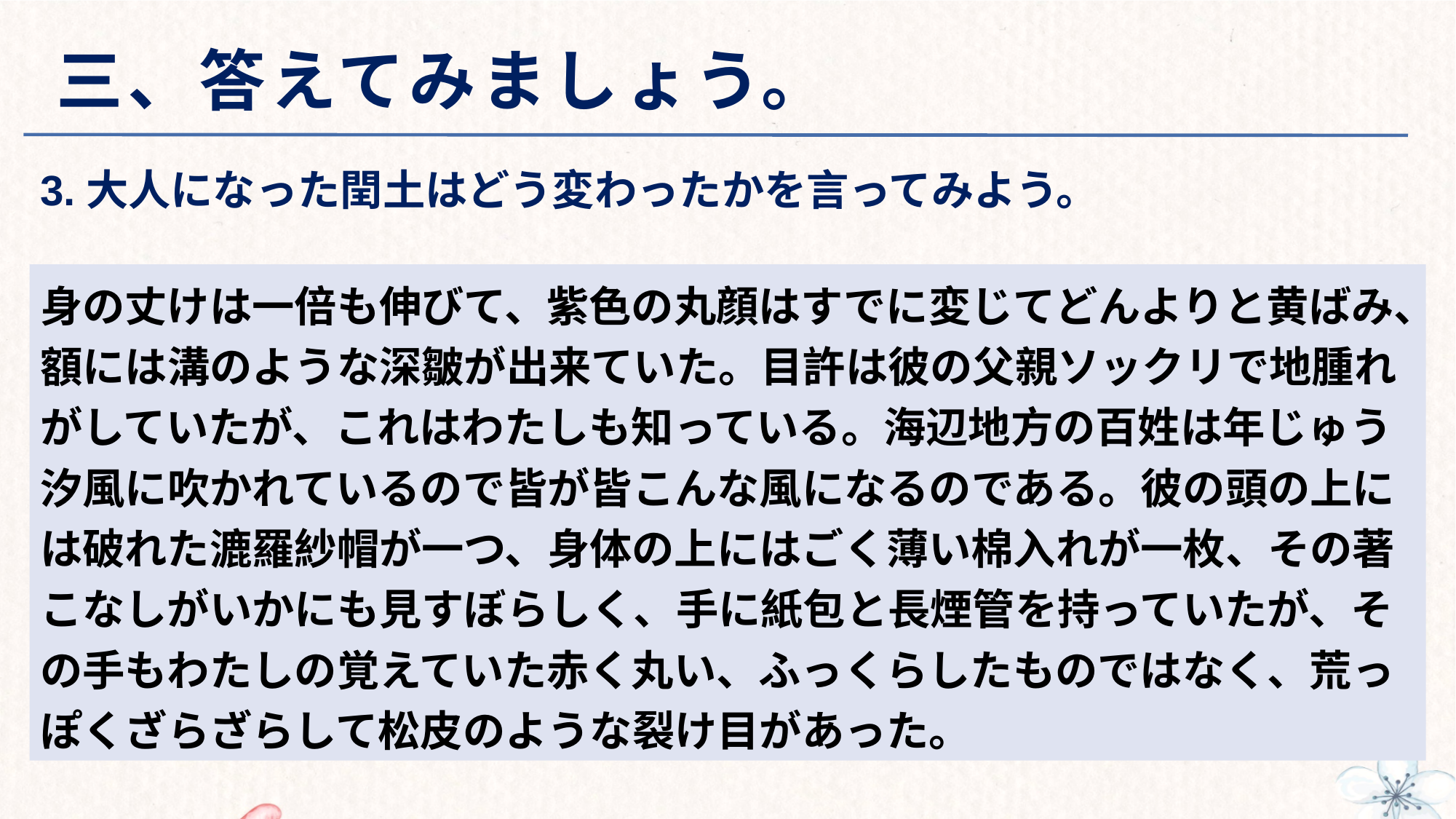

# 三、答えてみましょう。
3.大人になった閏土はどう変わったかを言ってみよう。
身の丈けは一倍も伸びて、紫色の丸顔はすでに変じてどんよりと黄ばみ、額には溝のような深皺が出来ていた。目許は彼の父親ソックリで地腫れがしていたが、これはわたしも知っている。海辺地方の百姓は年じゅう汐風に吹かれているので皆が皆こんな風になるのである。彼の頭の上には破れた漉羅紗帽が一つ、身体の上にはごく薄い棉入れが一枚、その著こなしがいかにも見すぼらしく、手に紙包と長煙管を持っていたが、その手もわたしの覚えていた赤く丸い、ふっくらしたものではなく、荒っぽくざらざらして松皮のような裂け目があった。